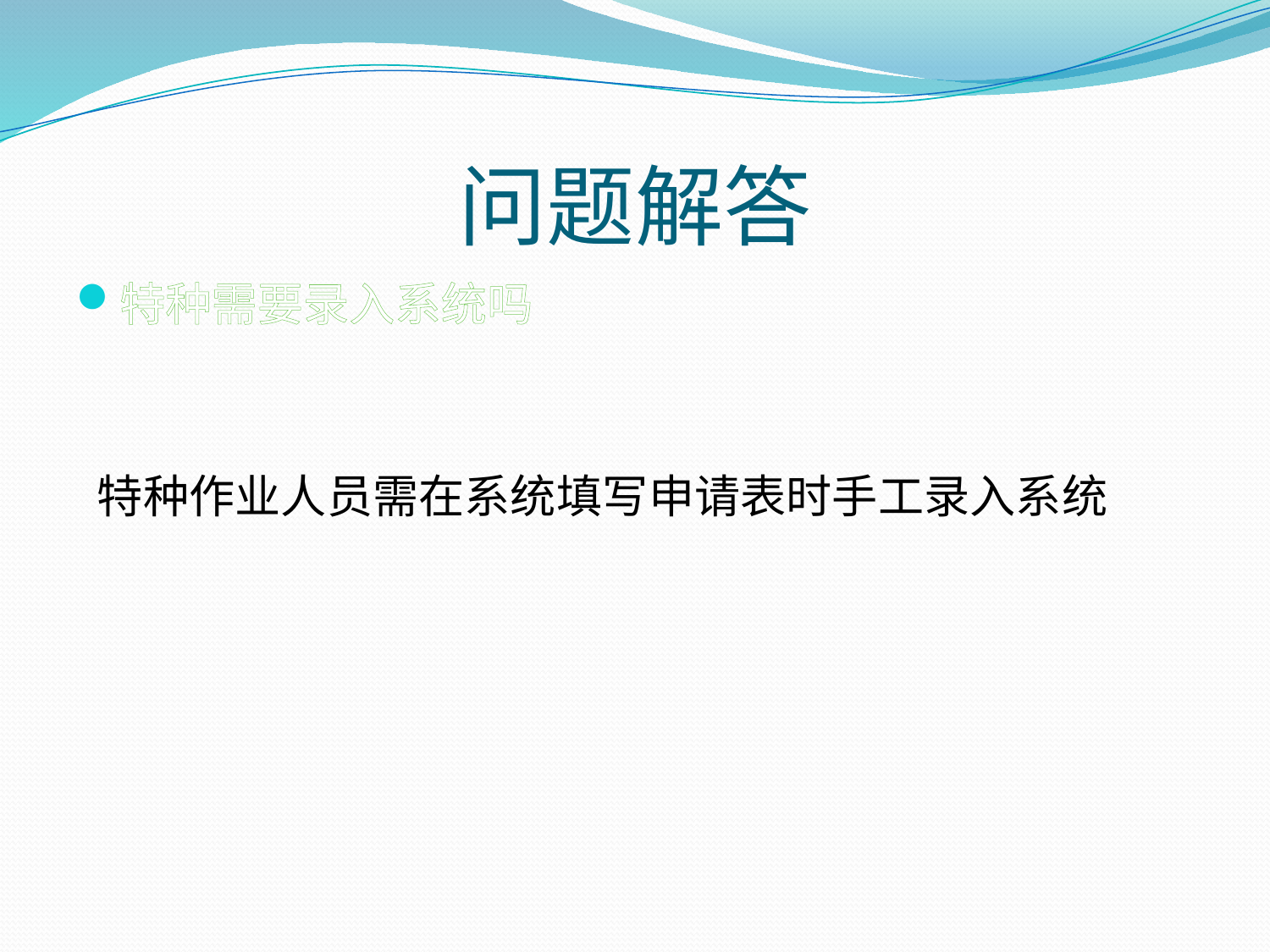

# 问题解答
特种需要录入系统吗

 特种作业人员需在系统填写申请表时手工录入系统